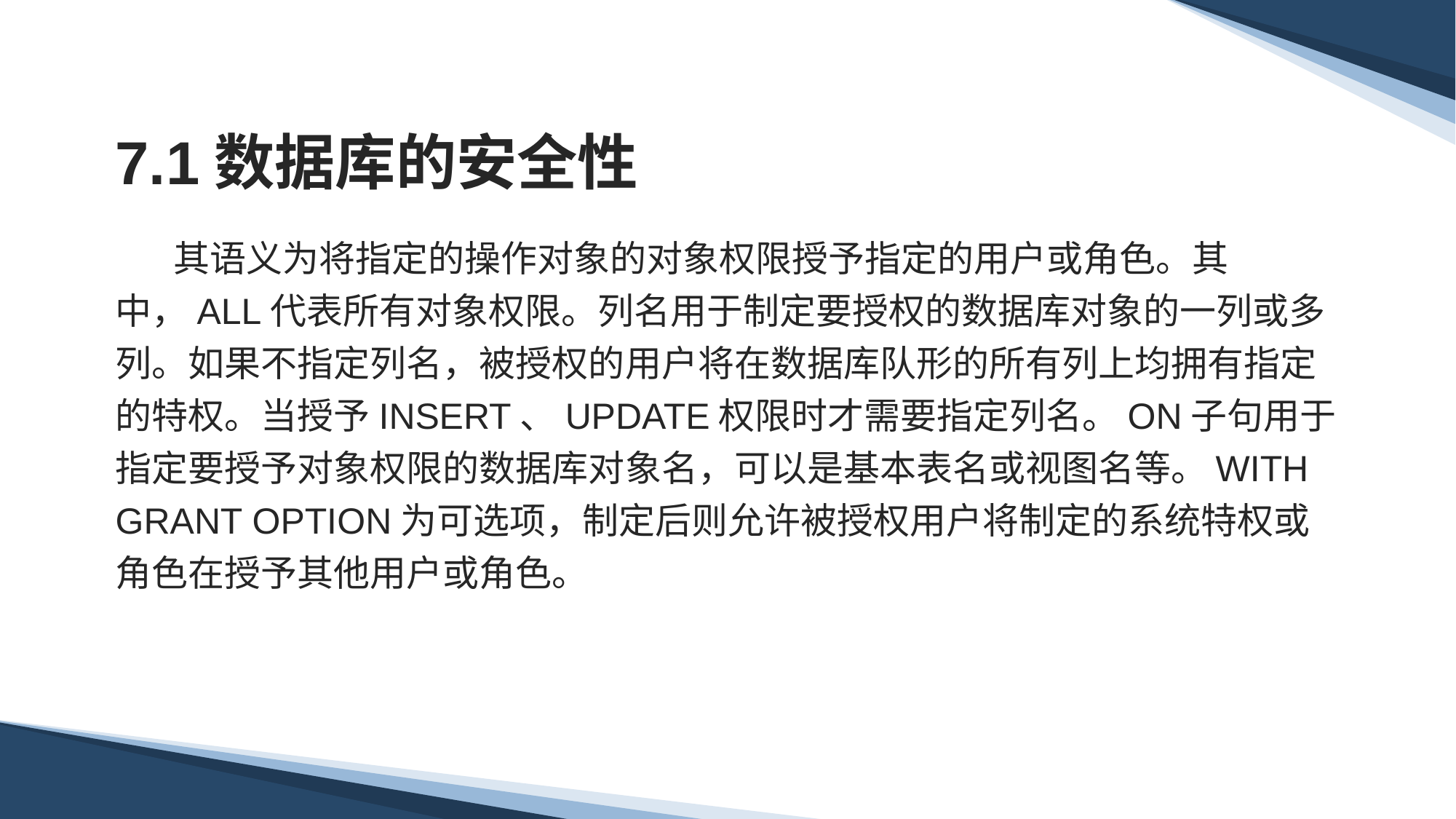

# 7.1数据库的安全性
      其语义为将指定的操作对象的对象权限授予指定的用户或角色。其中，ALL代表所有对象权限。列名用于制定要授权的数据库对象的一列或多列。如果不指定列名，被授权的用户将在数据库队形的所有列上均拥有指定的特权。当授予INSERT、UPDATE权限时才需要指定列名。ON子句用于指定要授予对象权限的数据库对象名，可以是基本表名或视图名等。WITH GRANT OPTION为可选项，制定后则允许被授权用户将制定的系统特权或角色在授予其他用户或角色。